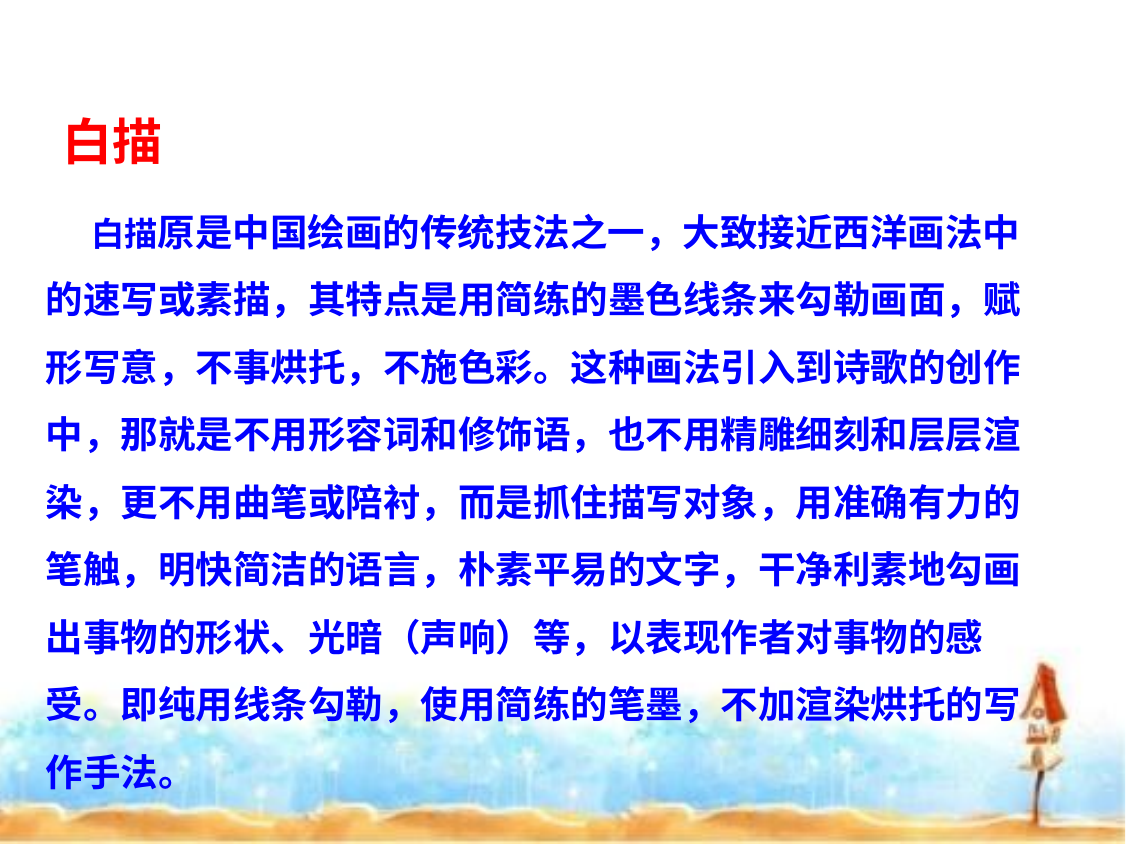

白描
     白描原是中国绘画的传统技法之一，大致接近西洋画法中的速写或素描，其特点是用简练的墨色线条来勾勒画面，赋形写意，不事烘托，不施色彩。这种画法引入到诗歌的创作中，那就是不用形容词和修饰语，也不用精雕细刻和层层渲染，更不用曲笔或陪衬，而是抓住描写对象，用准确有力的笔触，明快简洁的语言，朴素平易的文字，干净利素地勾画出事物的形状、光暗（声响）等，以表现作者对事物的感受。即纯用线条勾勒，使用简练的笔墨，不加渲染烘托的写作手法。